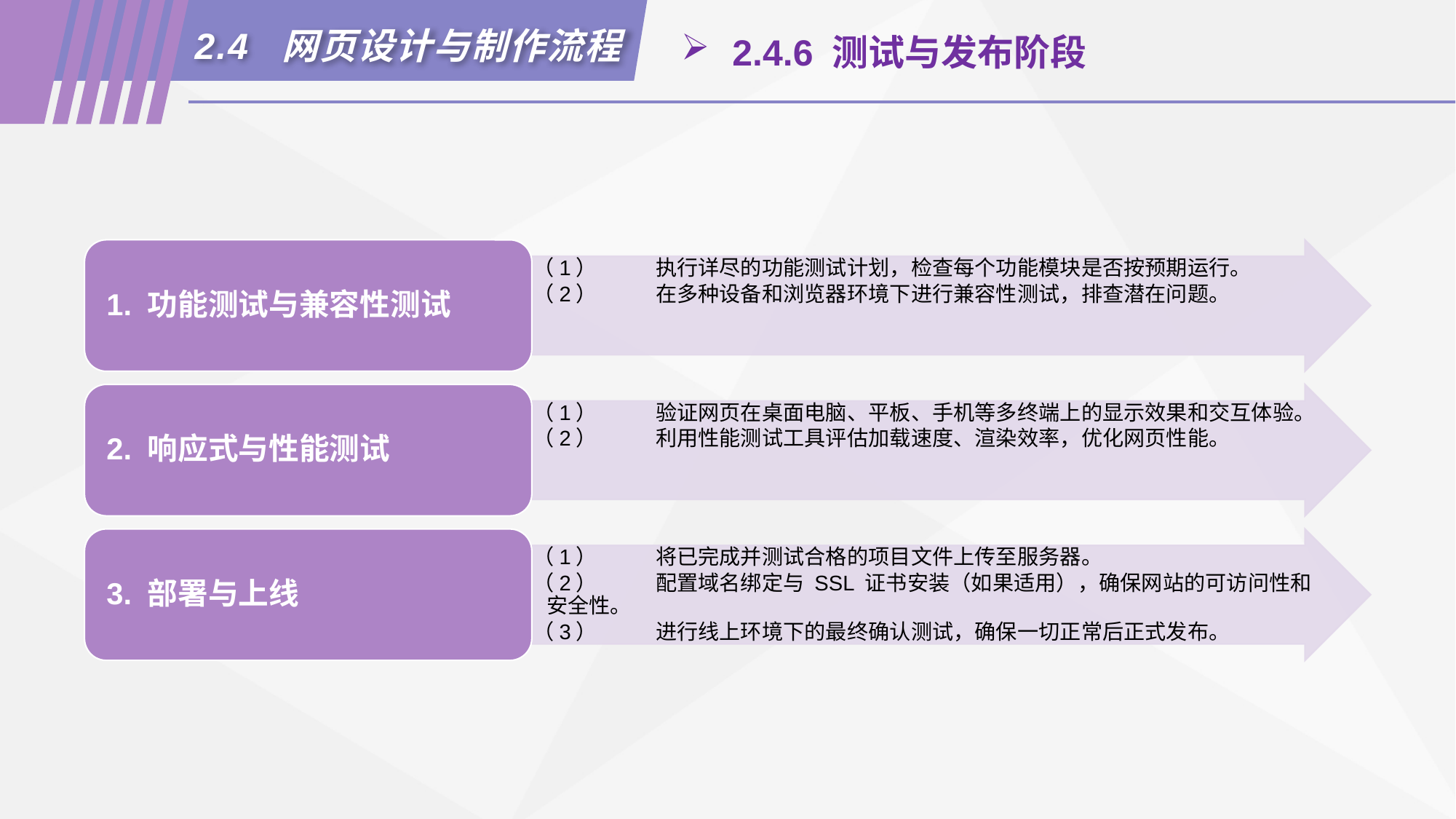

2.4  网页设计与制作流程
 2.4.6 测试与发布阶段
（1）	执行详尽的功能测试计划，检查每个功能模块是否按预期运行。
（2）	在多种设备和浏览器环境下进行兼容性测试，排查潜在问题。
1. 功能测试与兼容性测试
（1）	验证网页在桌面电脑、平板、手机等多终端上的显示效果和交互体验。
（2）	利用性能测试工具评估加载速度、渲染效率，优化网页性能。
2. 响应式与性能测试
（1）	将已完成并测试合格的项目文件上传至服务器。
（2）	配置域名绑定与 SSL 证书安装（如果适用），确保网站的可访问性和安全性。
（3）	进行线上环境下的最终确认测试，确保一切正常后正式发布。
3. 部署与上线